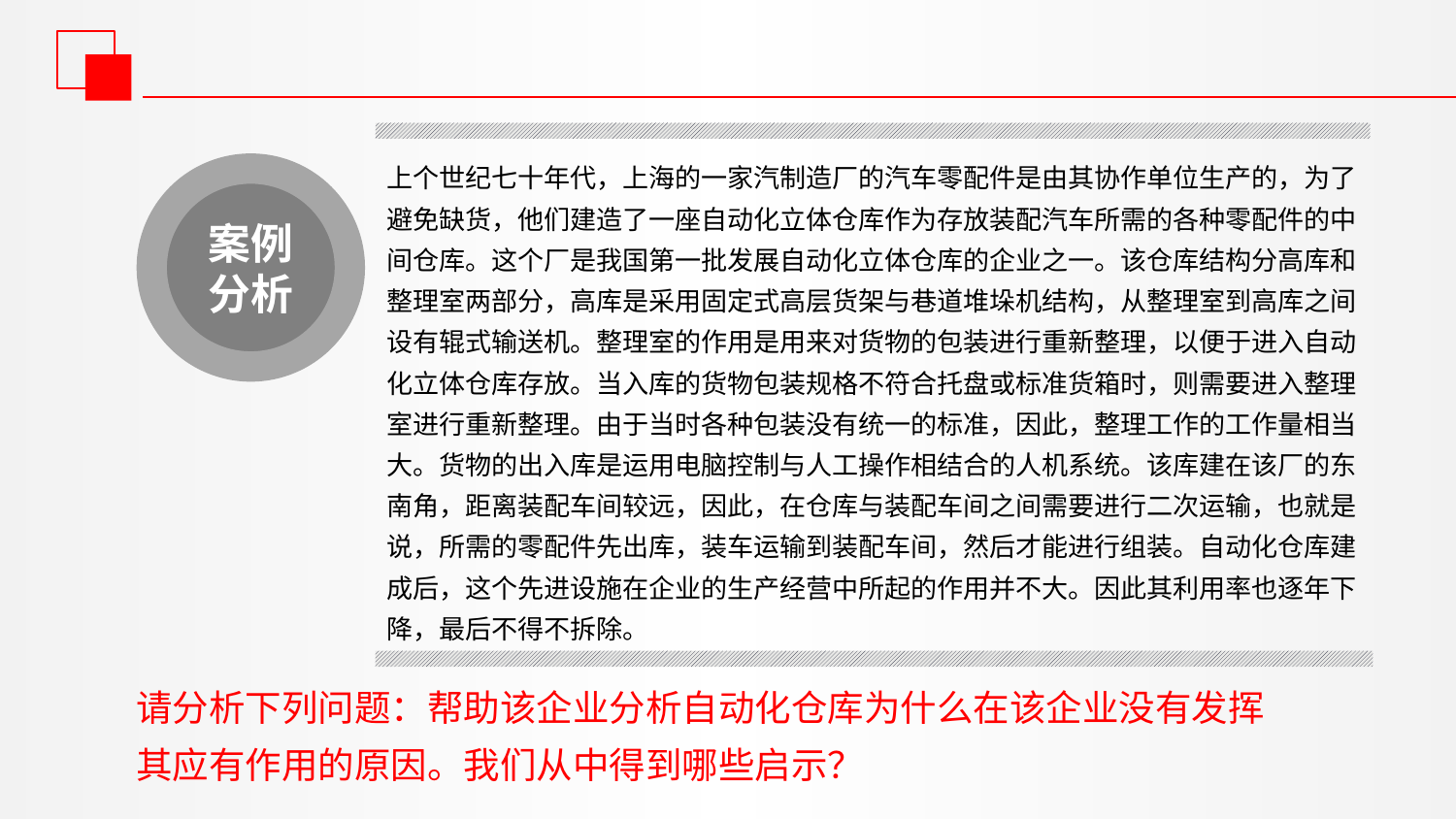

上个世纪七十年代，上海的一家汽制造厂的汽车零配件是由其协作单位生产的，为了避免缺货，他们建造了一座自动化立体仓库作为存放装配汽车所需的各种零配件的中间仓库。这个厂是我国第一批发展自动化立体仓库的企业之一。该仓库结构分高库和整理室两部分，高库是采用固定式高层货架与巷道堆垛机结构，从整理室到高库之间设有辊式输送机。整理室的作用是用来对货物的包装进行重新整理，以便于进入自动化立体仓库存放。当入库的货物包装规格不符合托盘或标准货箱时，则需要进入整理室进行重新整理。由于当时各种包装没有统一的标准，因此，整理工作的工作量相当大。货物的出入库是运用电脑控制与人工操作相结合的人机系统。该库建在该厂的东南角，距离装配车间较远，因此，在仓库与装配车间之间需要进行二次运输，也就是说，所需的零配件先出库，装车运输到装配车间，然后才能进行组装。自动化仓库建成后，这个先进设施在企业的生产经营中所起的作用并不大。因此其利用率也逐年下降，最后不得不拆除。
案例分析

请分析下列问题：帮助该企业分析自动化仓库为什么在该企业没有发挥其应有作用的原因。我们从中得到哪些启示？